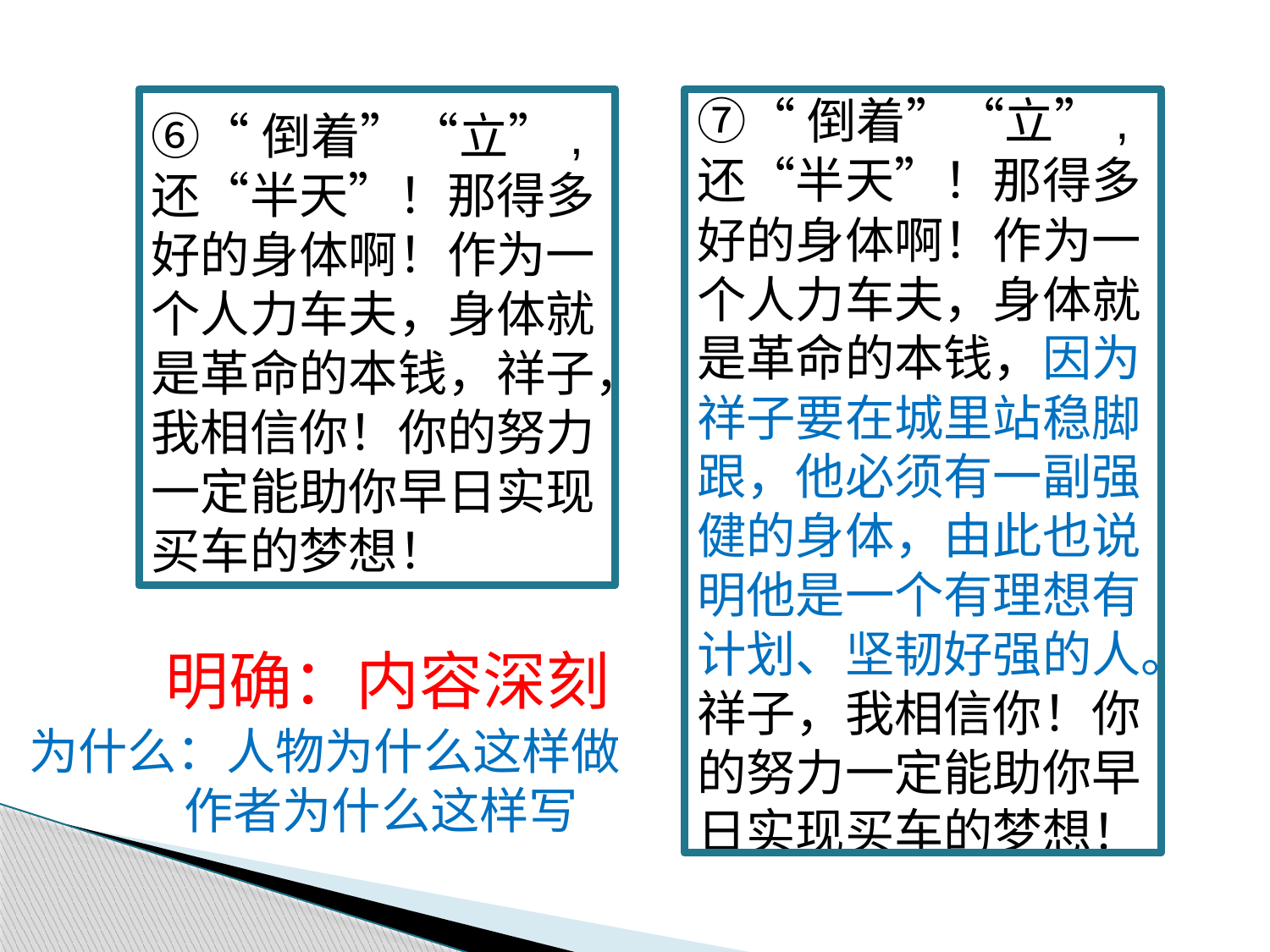

⑦“倒着”“立”,还“半天”！那得多好的身体啊！作为一个人力车夫，身体就是革命的本钱，因为祥子要在城里站稳脚跟，他必须有一副强健的身体，由此也说明他是一个有理想有计划、坚韧好强的人。祥子，我相信你！你的努力一定能助你早日实现买车的梦想！

⑥“倒着”“立”,还“半天”！那得多好的身体啊！作为一个人力车夫，身体就是革命的本钱，祥子，我相信你！你的努力一定能助你早日实现买车的梦想！
明确：内容深刻
为什么：人物为什么这样做
             作者为什么这样写